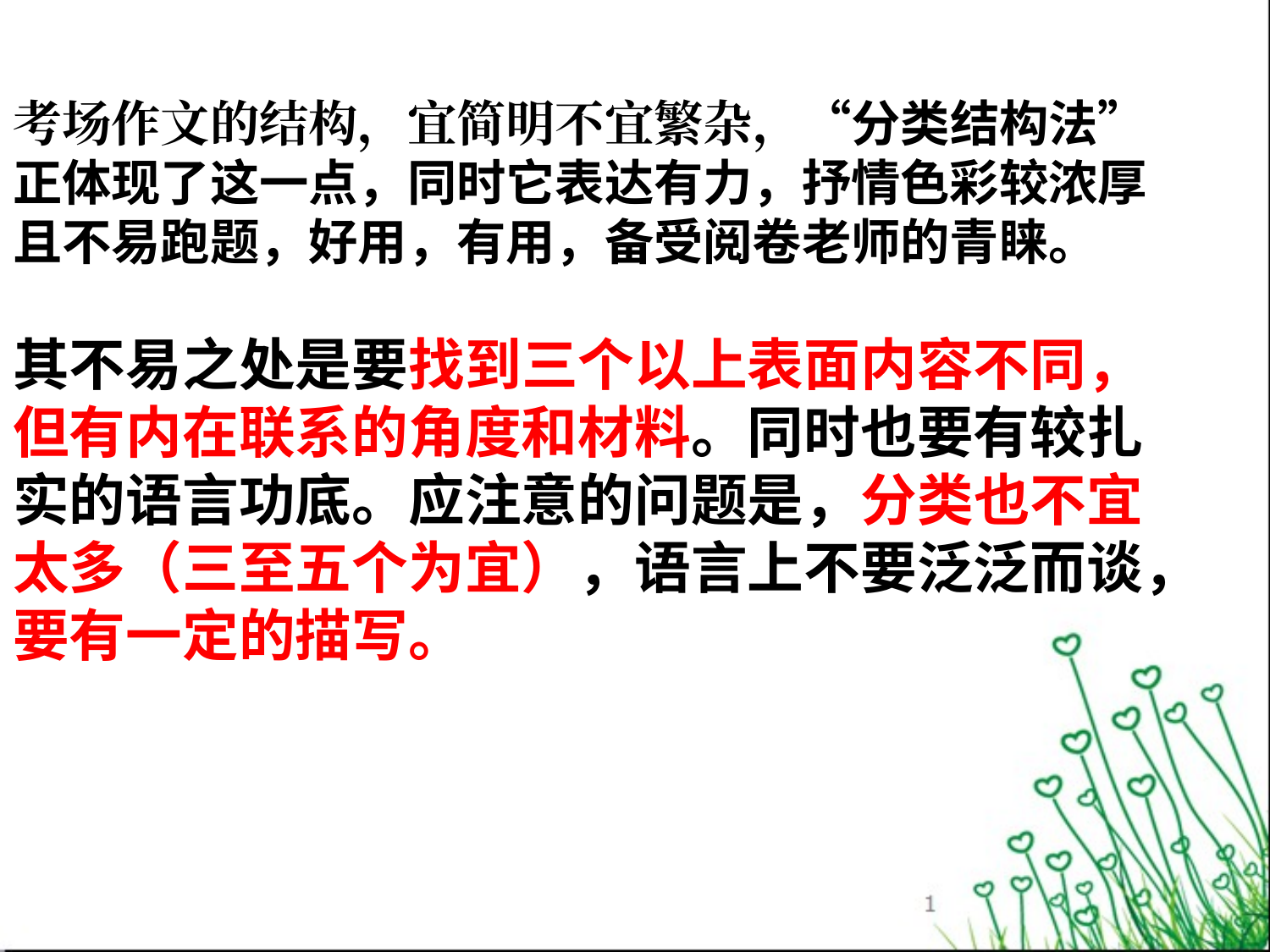

考场作文的结构，宜简明不宜繁杂，“分类结构法”正体现了这一点，同时它表达有力，抒情色彩较浓厚且不易跑题，好用，有用，备受阅卷老师的青睐。

其不易之处是要找到三个以上表面内容不同，但有内在联系的角度和材料。同时也要有较扎实的语言功底。应注意的问题是，分类也不宜太多（三至五个为宜），语言上不要泛泛而谈，要有一定的描写。